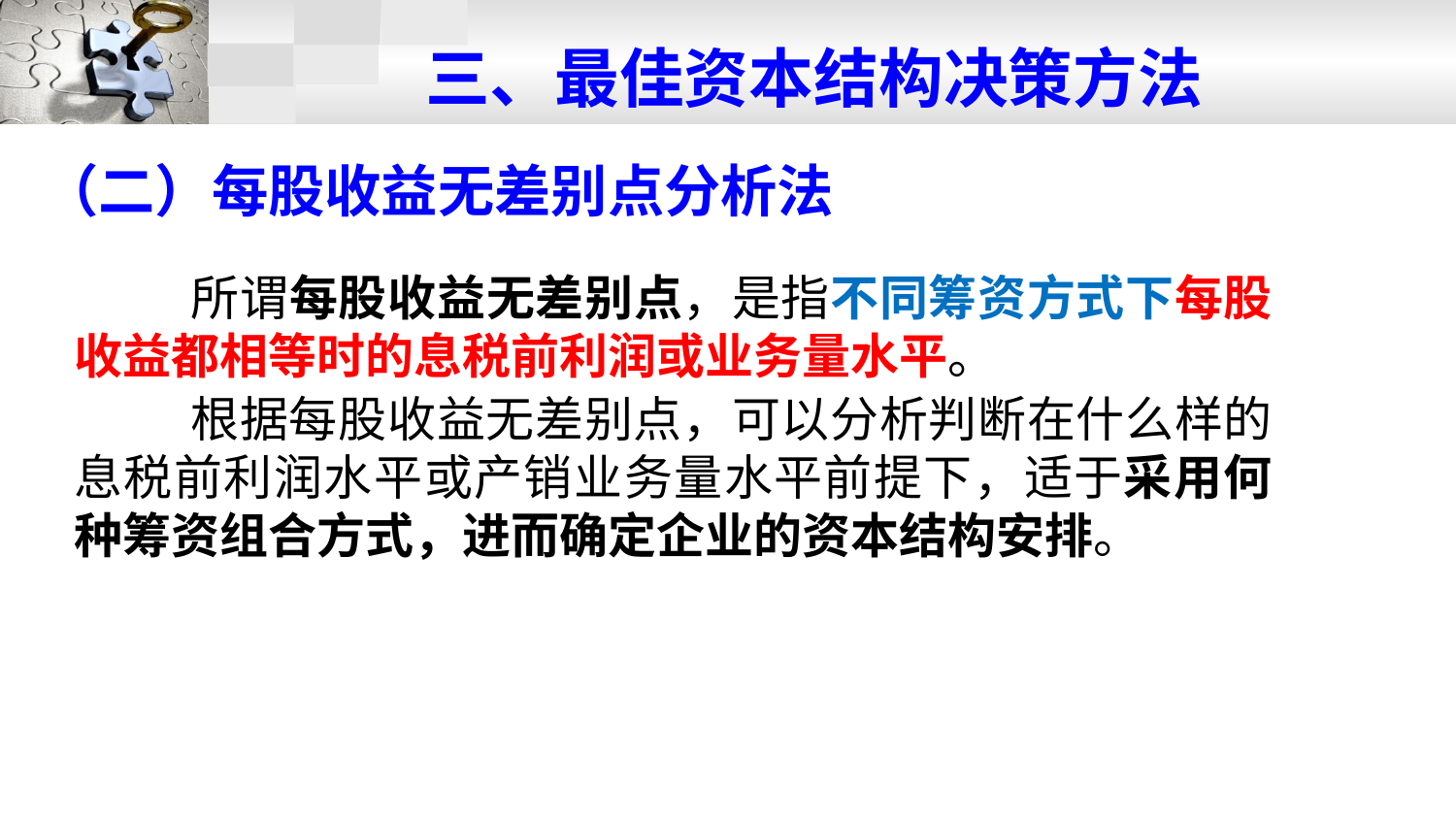

# 三、最佳资本结构决策方法
（二）每股收益无差别点分析法
         所谓每股收益无差别点，是指不同筹资方式下每股收益都相等时的息税前利润或业务量水平。
         根据每股收益无差别点，可以分析判断在什么样的息税前利润水平或产销业务量水平前提下，适于采用何种筹资组合方式，进而确定企业的资本结构安排。